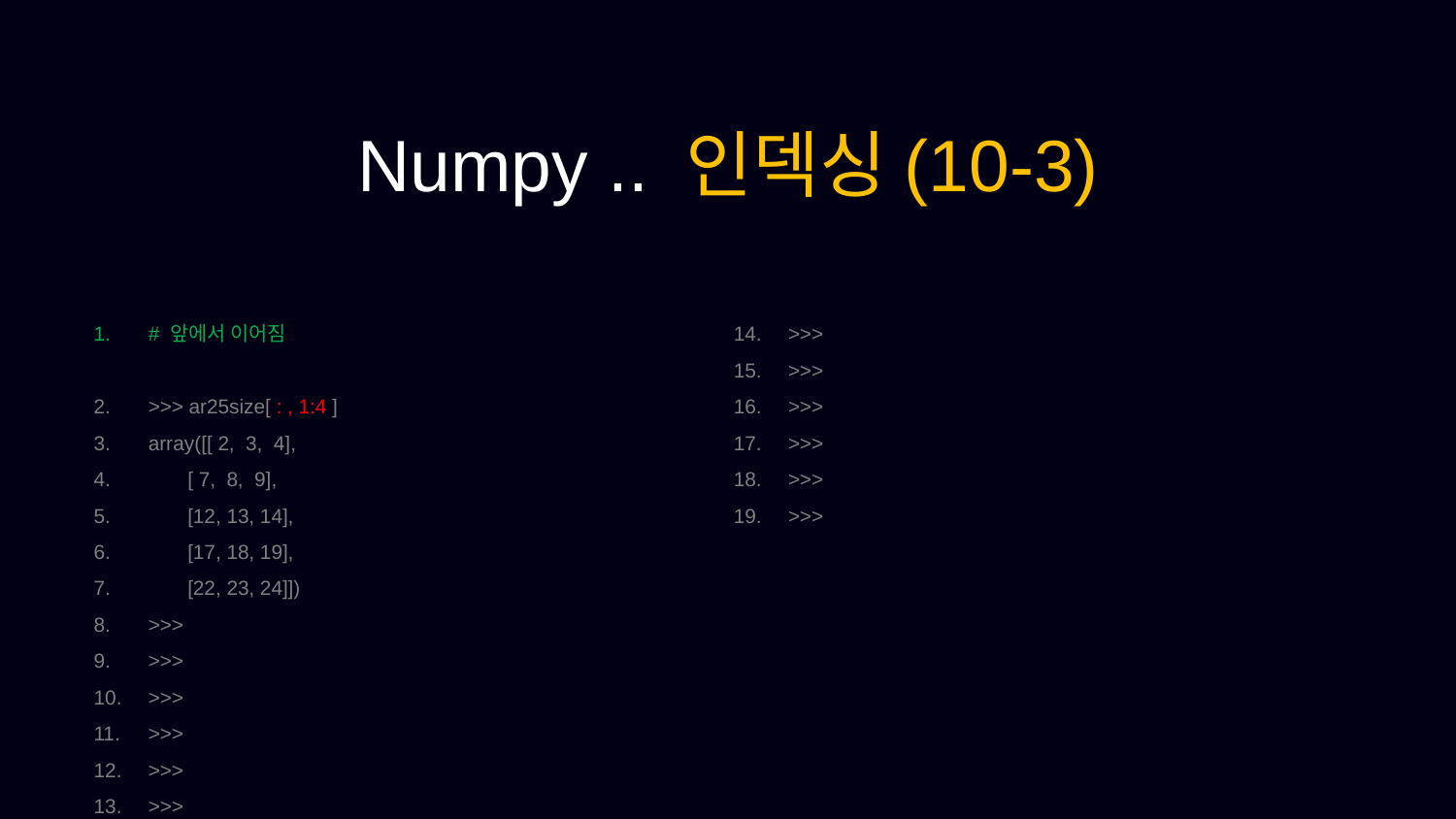

Numpy .. 인덱싱(10-3)
# 앞에서 이어짐

>>> ar25size[ : , 1:4 ]
array([[ 2,  3,  4],
       [ 7,  8,  9],
       [12, 13, 14],
       [17, 18, 19],
       [22, 23, 24]])
>>>
>>>
>>>
>>>
>>>
>>>
>>>
>>>
>>>
>>>
>>>
>>>